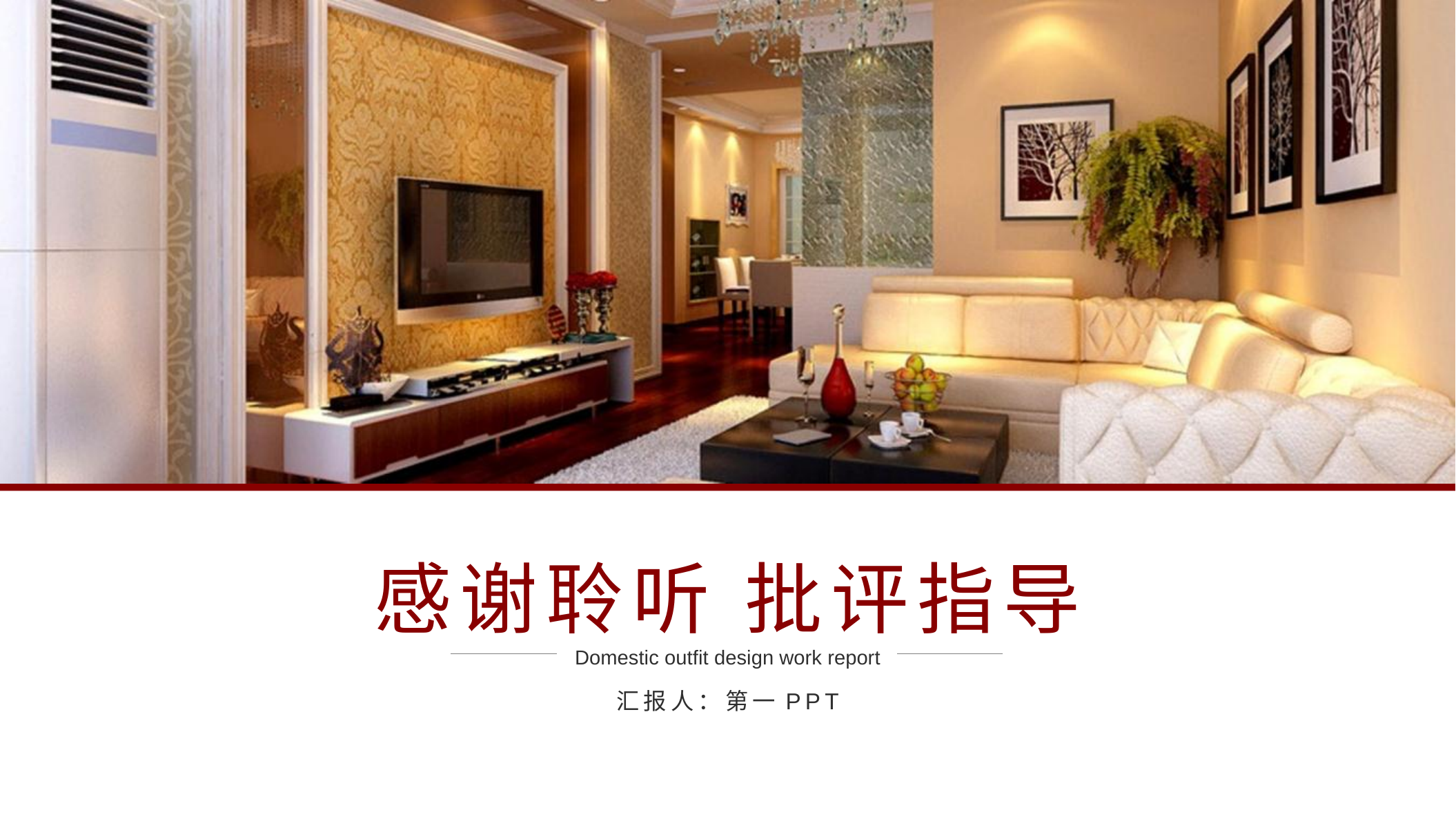

感谢聆听 批评指导
Domestic outfit design work report
汇报人：第一PPT